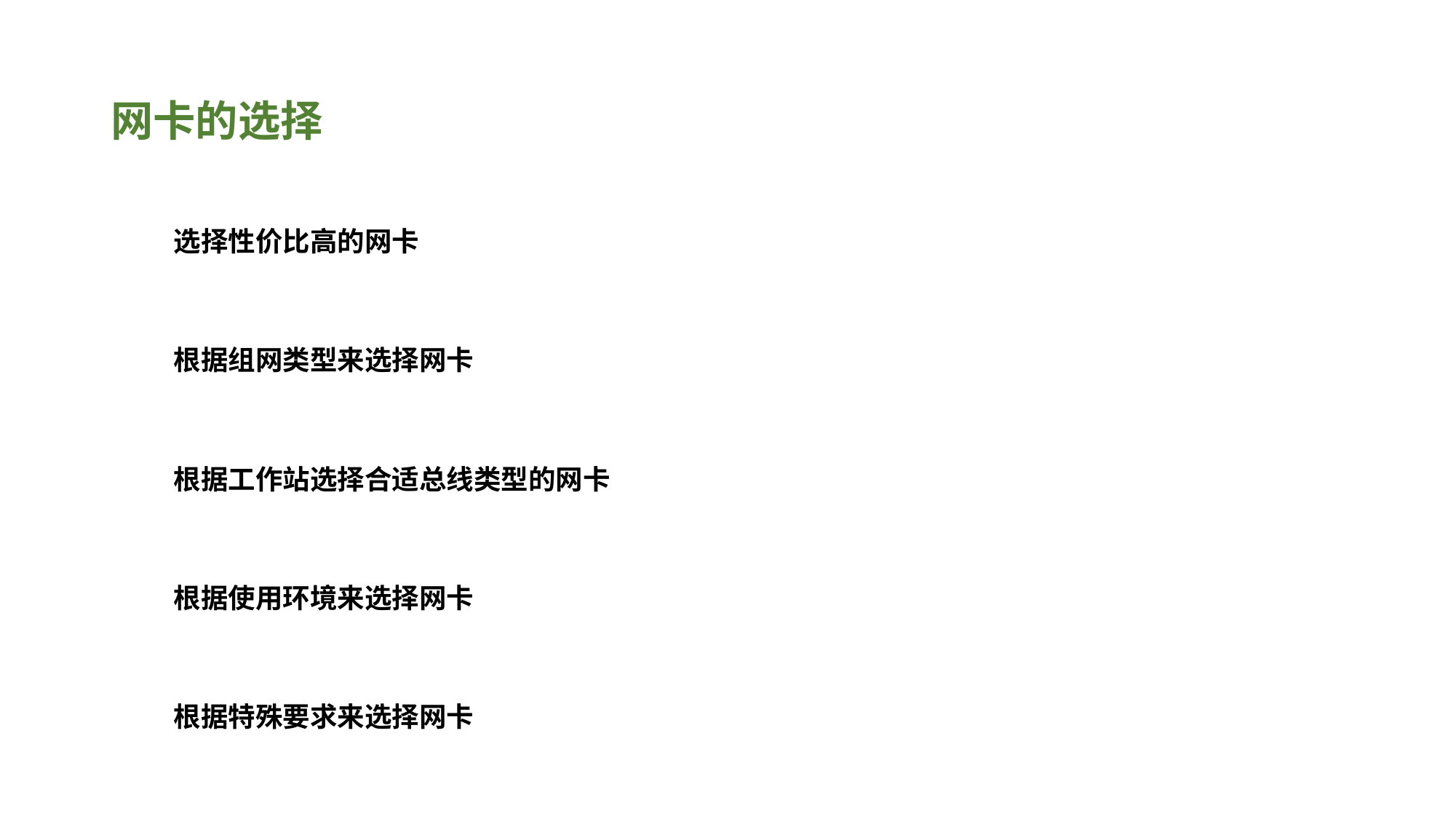

# 网卡的选择
选择性价比高的网卡
根据组网类型来选择网卡
根据工作站选择合适总线类型的网卡
根据使用环境来选择网卡
根据特殊要求来选择网卡